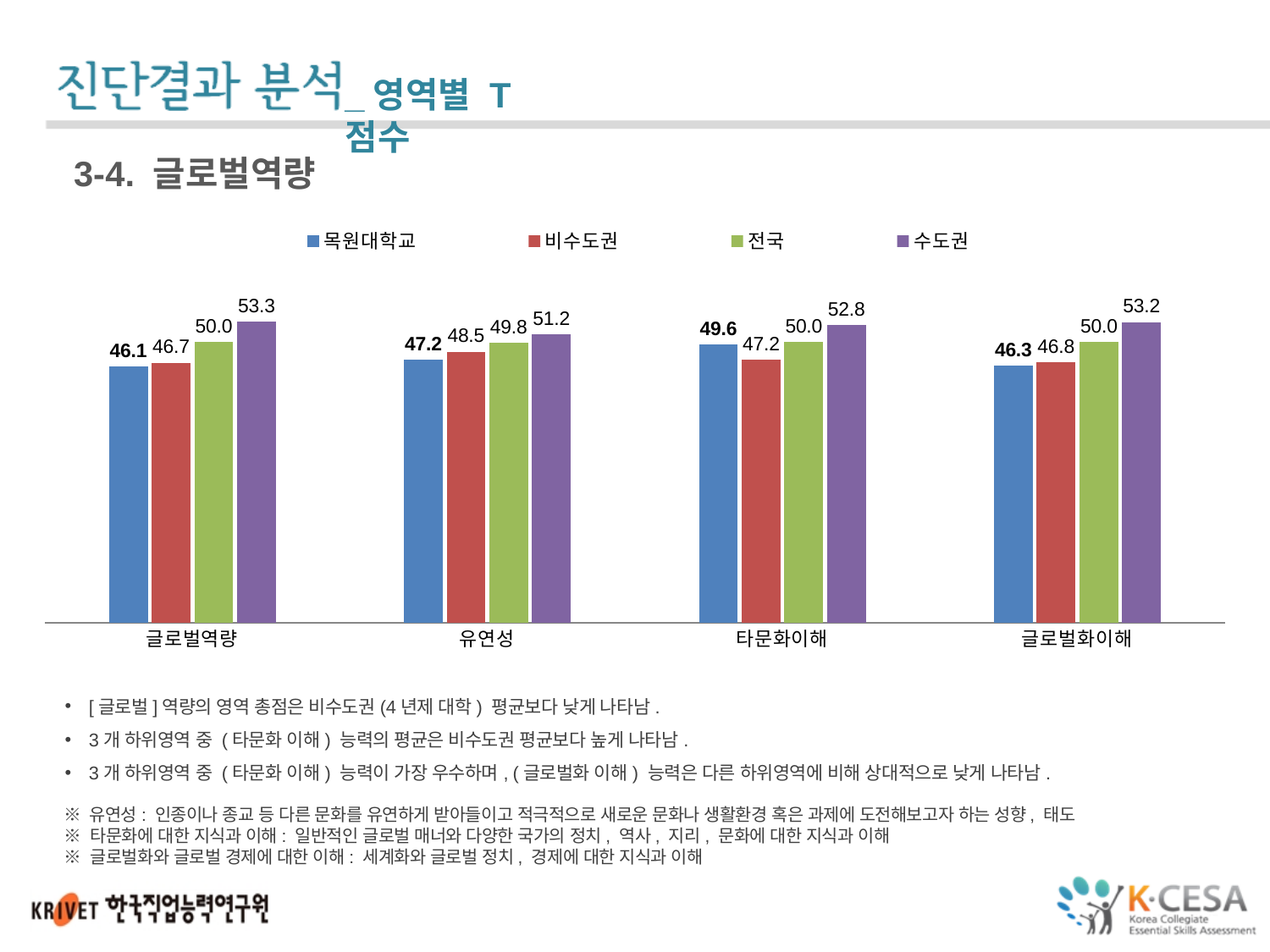

_영역별 T점수
3-4. 글로벌역량

### Chart

| Category | 목원대학교 | 비수도권 | 전국 | 수도권 |
|---|---|---|---|---|
| 글로벌역량 | 46.11799999999997 | 46.7 | 50.0002542161459 | 53.3 |
| 유연성 | 47.19194701986775 | 48.46 | 49.845437153438425 | 51.23 |
| 타문화이해 | 49.64731125827779 | 47.21 | 49.98555962697003 | 52.76 |
| 글로벌화이해 | 46.251562913907044 | 46.76 | 49.98298833273107 | 53.21 |
[글로벌]역량의 영역 총점은 비수도권(4년제 대학) 평균보다 낮게 나타남.
3개 하위영역 중 (타문화 이해) 능력의 평균은 비수도권 평균보다 높게 나타남.
3개 하위영역 중 (타문화 이해) 능력이 가장 우수하며, (글로벌화 이해) 능력은 다른 하위영역에 비해 상대적으로 낮게 나타남.
※ 유연성: 인종이나 종교 등 다른 문화를 유연하게 받아들이고 적극적으로 새로운 문화나 생활환경 혹은 과제에 도전해보고자 하는 성향, 태도
※ 타문화에 대한 지식과 이해: 일반적인 글로벌 매너와 다양한 국가의 정치, 역사, 지리, 문화에 대한 지식과 이해
※ 글로벌화와 글로벌 경제에 대한 이해: 세계화와 글로벌 정치, 경제에 대한 지식과 이해